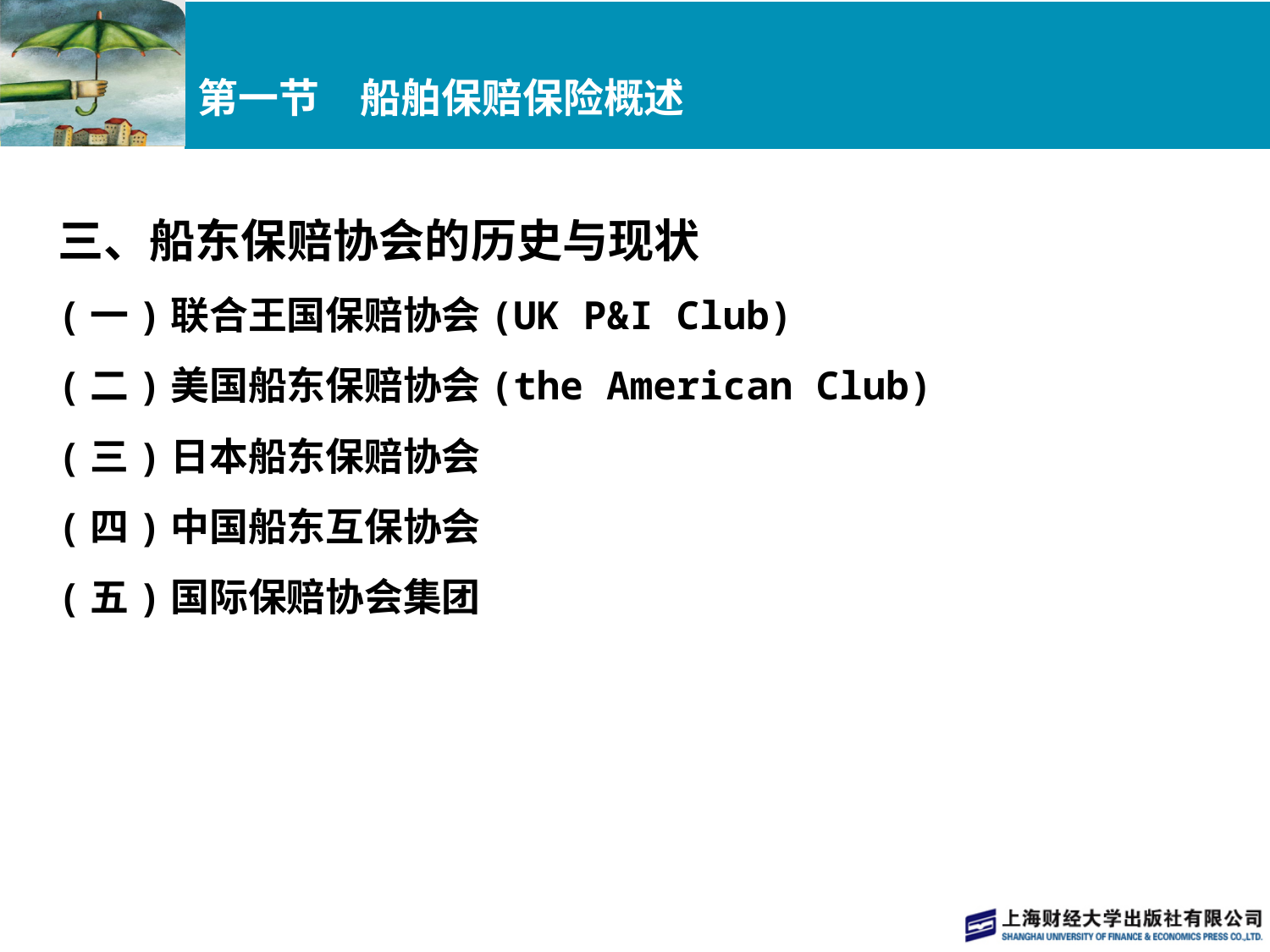

# 第一节　船舶保赔保险概述
三、船东保赔协会的历史与现状
(一)联合王国保赔协会(UK P&I Club)
(二)美国船东保赔协会(the American Club)
(三)日本船东保赔协会
(四)中国船东互保协会
(五)国际保赔协会集团